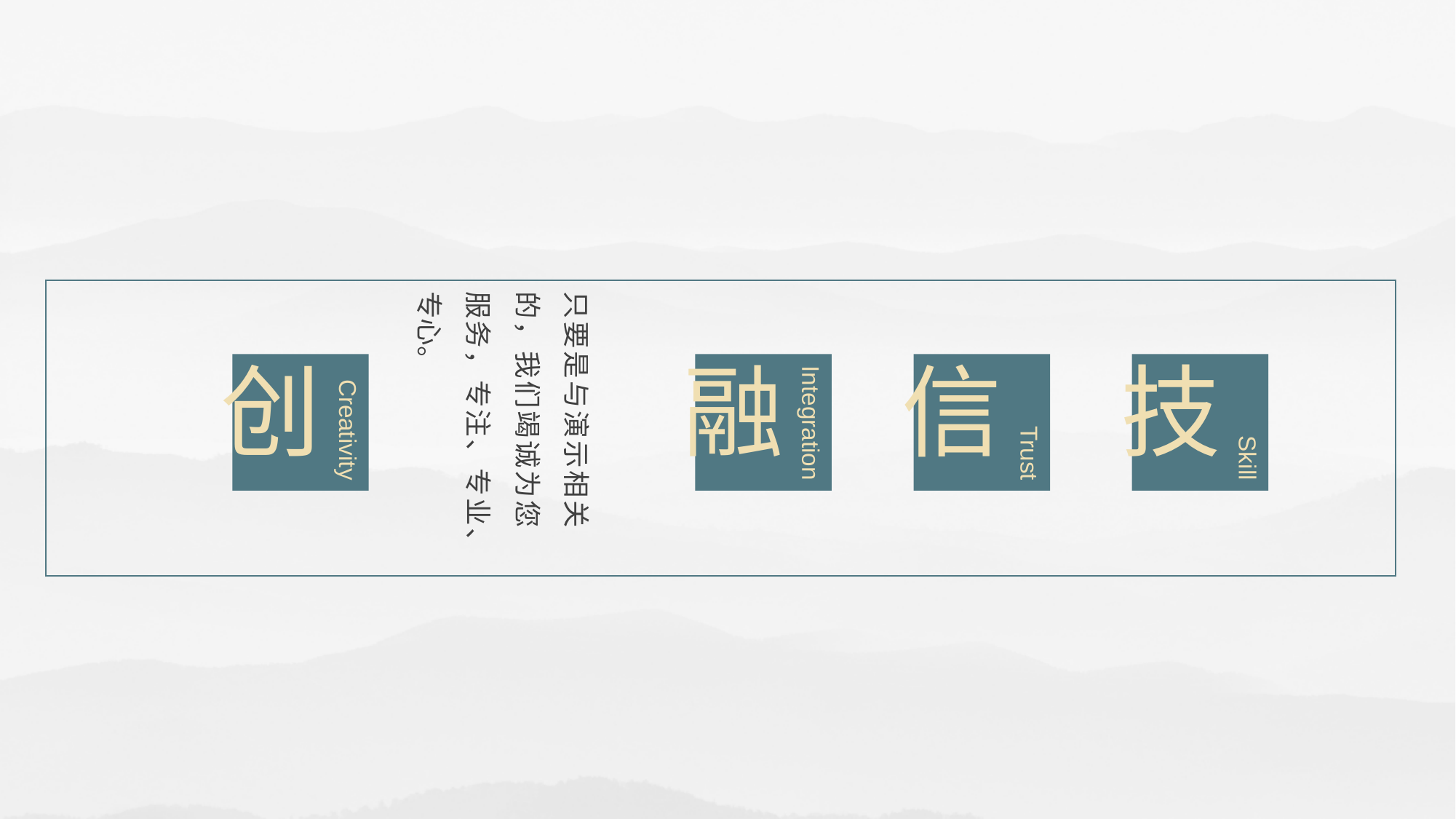

只要是与演示相关的，我们竭诚为您服务，专注、专业、专心。
创
融
信
技

Integration
Creativity
Trust
Skill